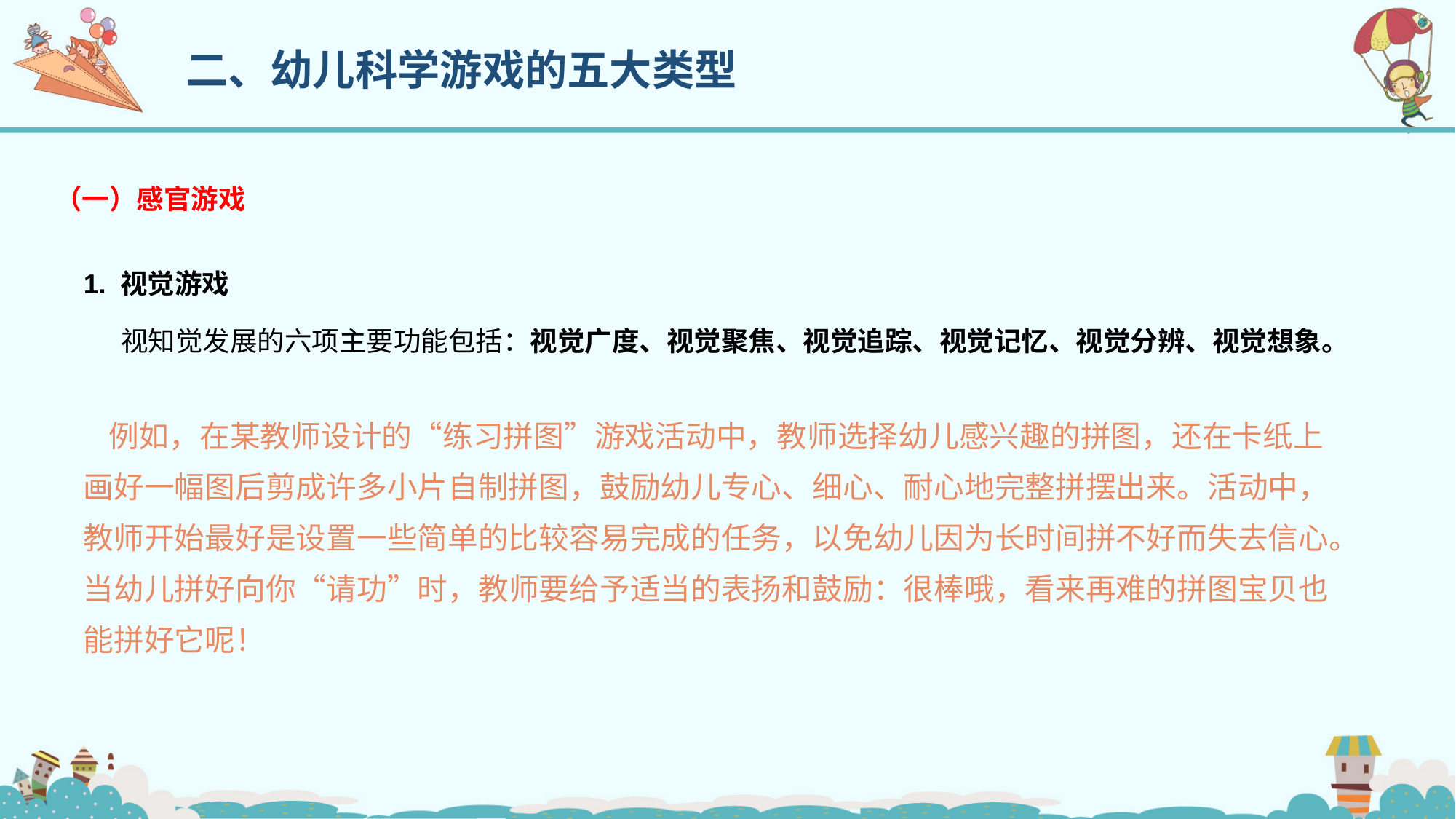

二、幼儿科学游戏的五大类型

（一）感官游戏
1. 视觉游戏
     视知觉发展的六项主要功能包括：视觉广度、视觉聚焦、视觉追踪、视觉记忆、视觉分辨、视觉想象。

   例如，在某教师设计的“练习拼图”游戏活动中，教师选择幼儿感兴趣的拼图，还在卡纸上画好一幅图后剪成许多小片自制拼图，鼓励幼儿专心、细心、耐心地完整拼摆出来。活动中，教师开始最好是设置一些简单的比较容易完成的任务，以免幼儿因为长时间拼不好而失去信心。当幼儿拼好向你“请功”时，教师要给予适当的表扬和鼓励：很棒哦，看来再难的拼图宝贝也能拼好它呢！